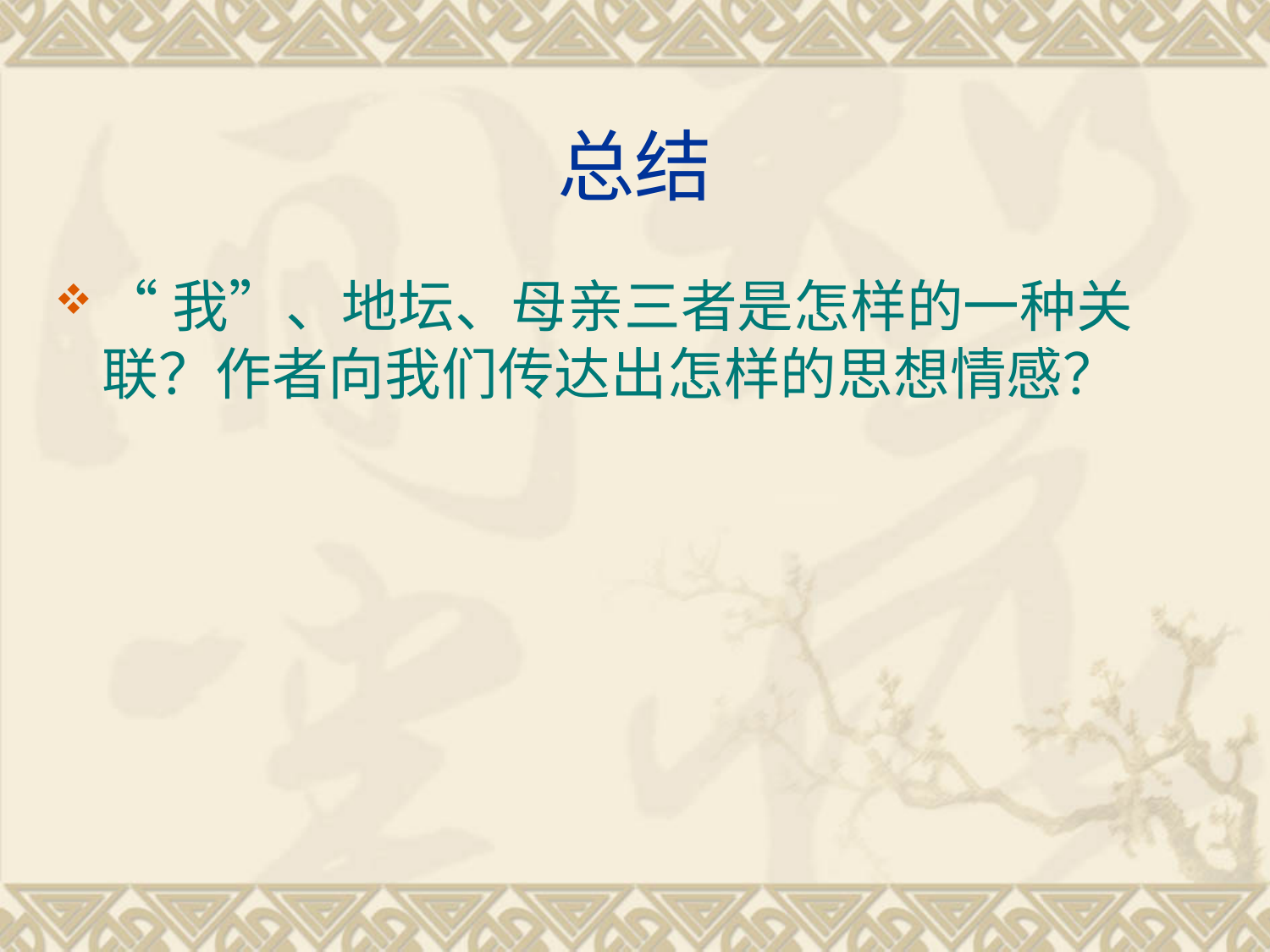

# 总结
“我”、地坛、母亲三者是怎样的一种关联？作者向我们传达出怎样的思想情感？